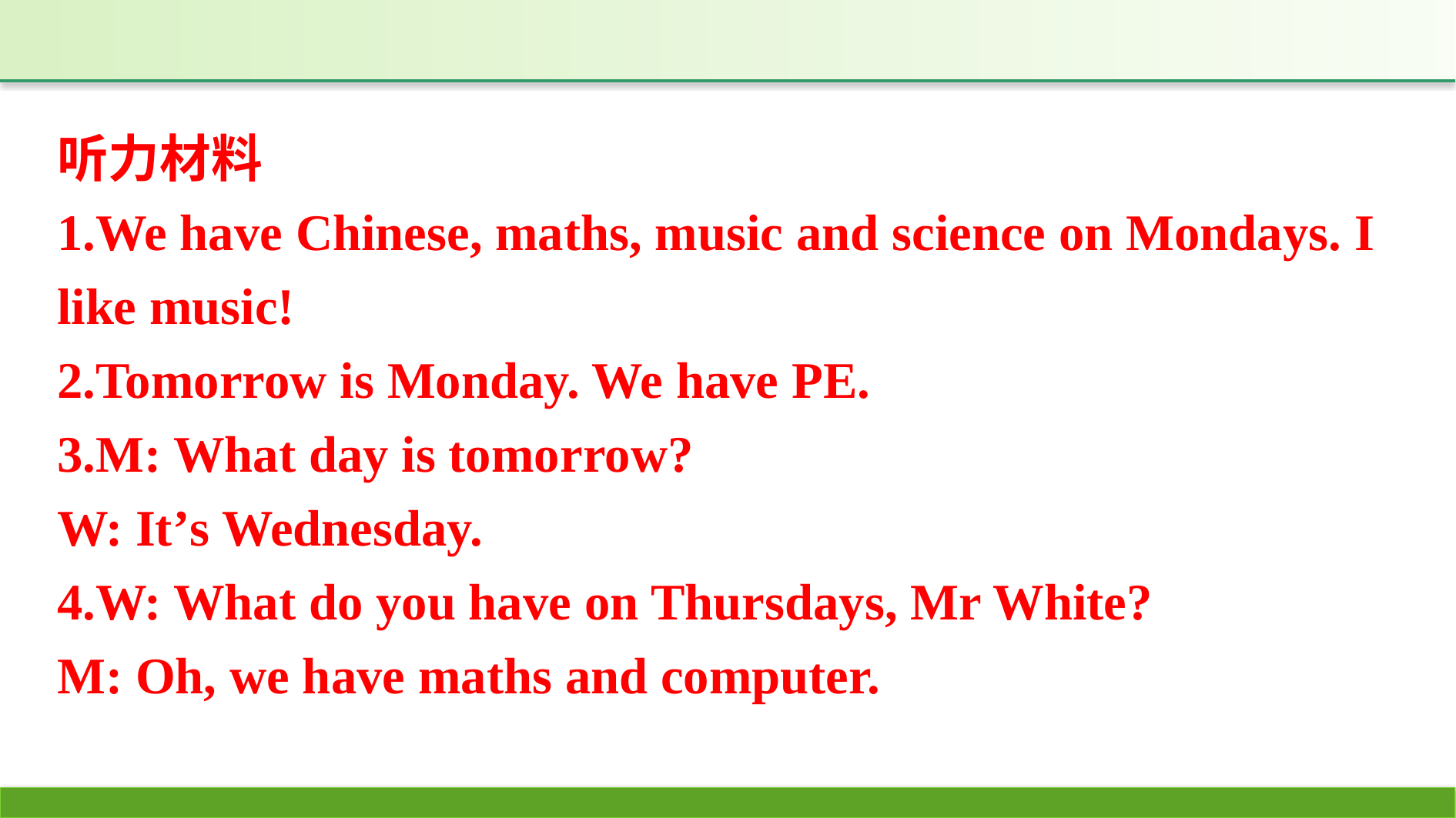

听力材料
1.We have Chinese, maths, music and science on Mondays. I like music!
2.Tomorrow is Monday. We have PE.
3.M: What day is tomorrow?
W: It’s Wednesday.
4.W: What do you have on Thursdays, Mr White?
M: Oh, we have maths and computer.